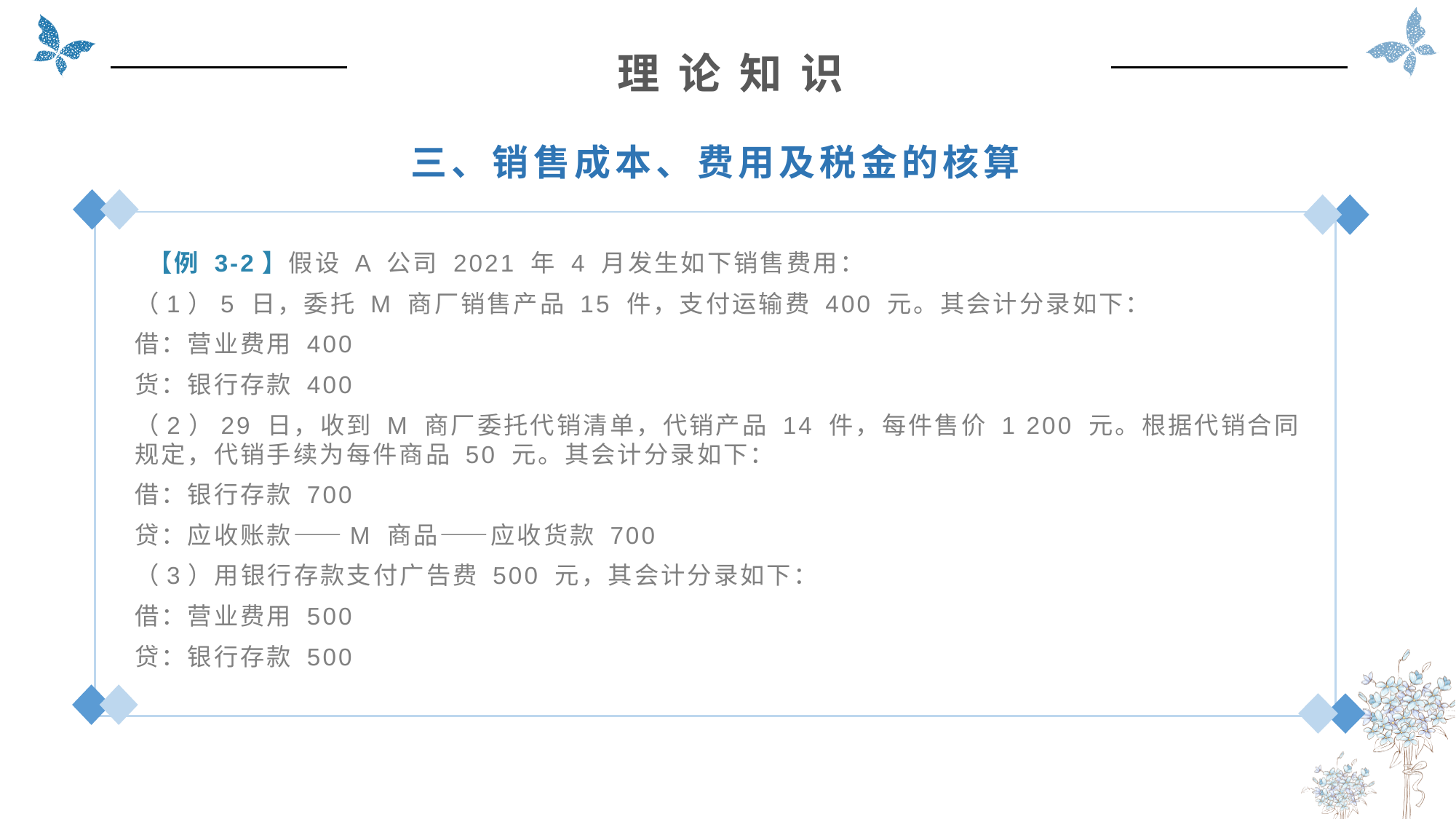

理 论 知 识
三、销售成本、费用及税金的核算

 【例 3-2】假设 A 公司 2021 年 4 月发生如下销售费用：
（1）5 日，委托 M 商厂销售产品 15 件，支付运输费 400 元。其会计分录如下：
借：营业费用 400
货：银行存款 400
（2）29 日，收到 M 商厂委托代销清单，代销产品 14 件，每件售价 1 200 元。根据代销合同规定，代销手续为每件商品 50 元。其会计分录如下：
借：银行存款 700
贷：应收账款——M 商品——应收货款 700
（3）用银行存款支付广告费 500 元，其会计分录如下：
借：营业费用 500
贷：银行存款 500